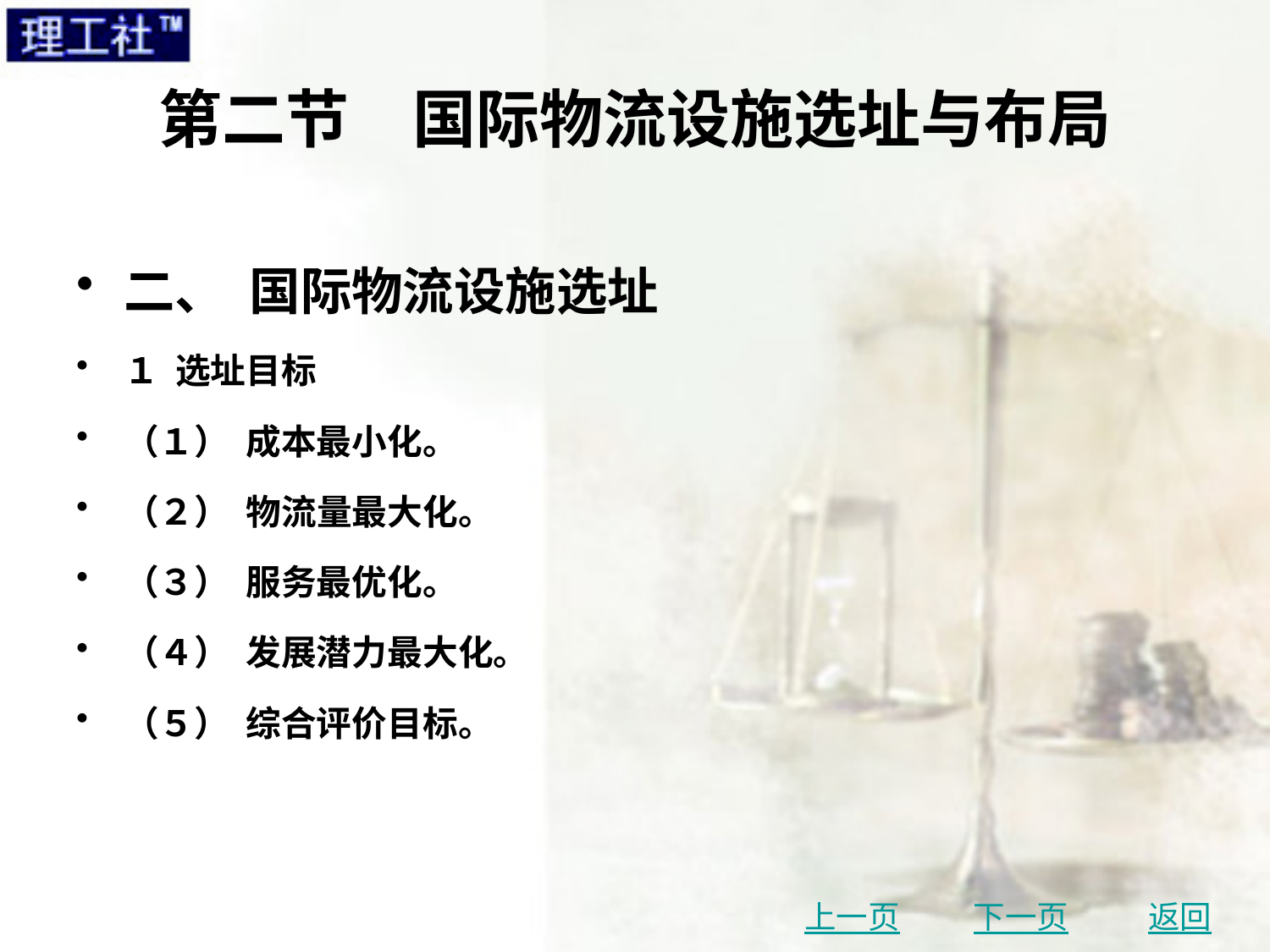

# 第二节　国际物流设施选址与布局
二、  国际物流设施选址
１  选址目标
（１）  成本最小化。
（２）  物流量最大化。
（３）  服务最优化。
（４）  发展潜力最大化。
（５）  综合评价目标。

上一页
下一页
返回